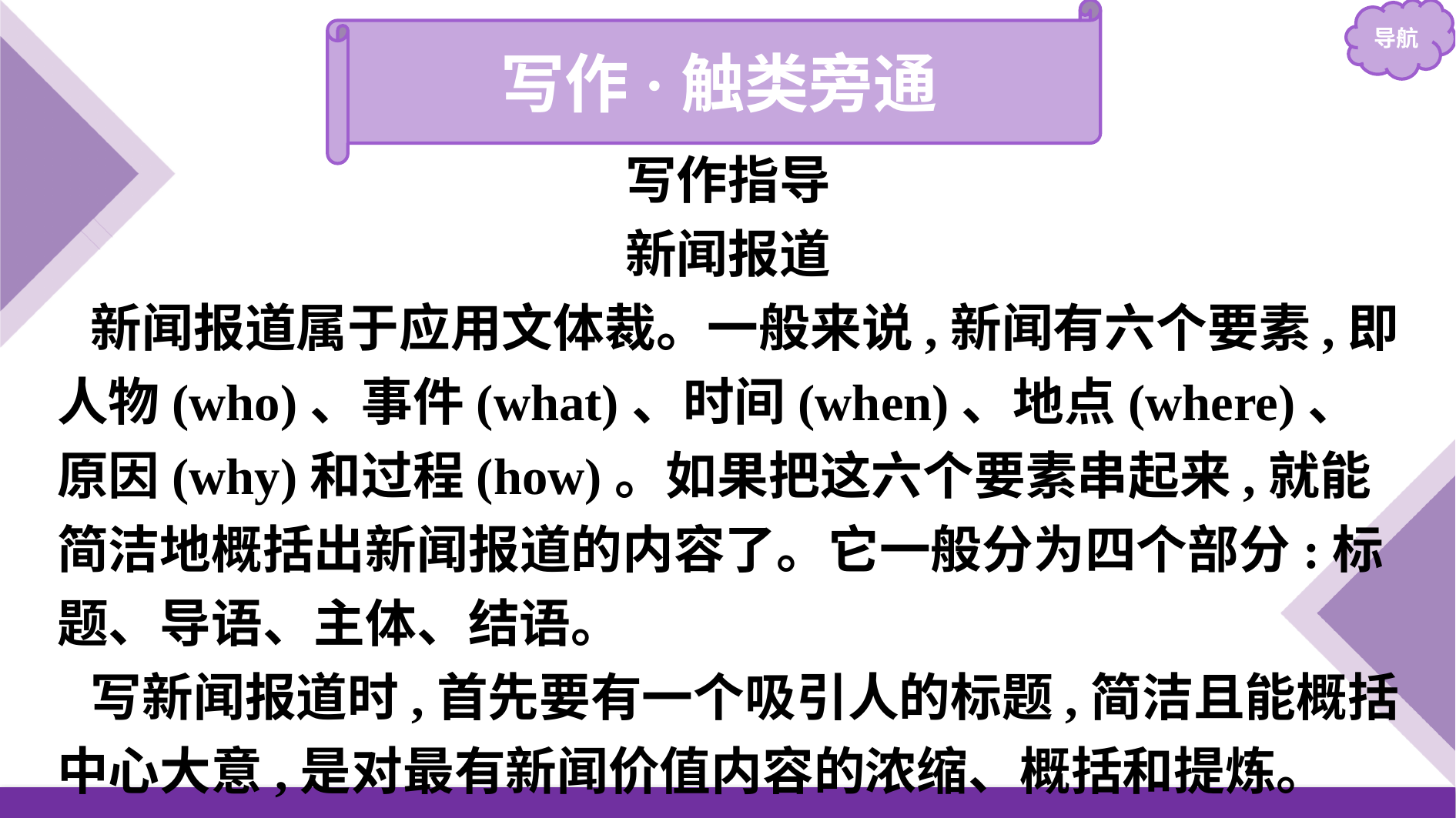

写作·触类旁通
写作指导
新闻报道
新闻报道属于应用文体裁。一般来说,新闻有六个要素,即人物(who)、事件(what)、时间(when)、地点(where)、原因(why)和过程(how)。如果把这六个要素串起来,就能简洁地概括出新闻报道的内容了。它一般分为四个部分:标题、导语、主体、结语。
写新闻报道时,首先要有一个吸引人的标题,简洁且能概括中心大意,是对最有新闻价值内容的浓缩、概括和提炼。